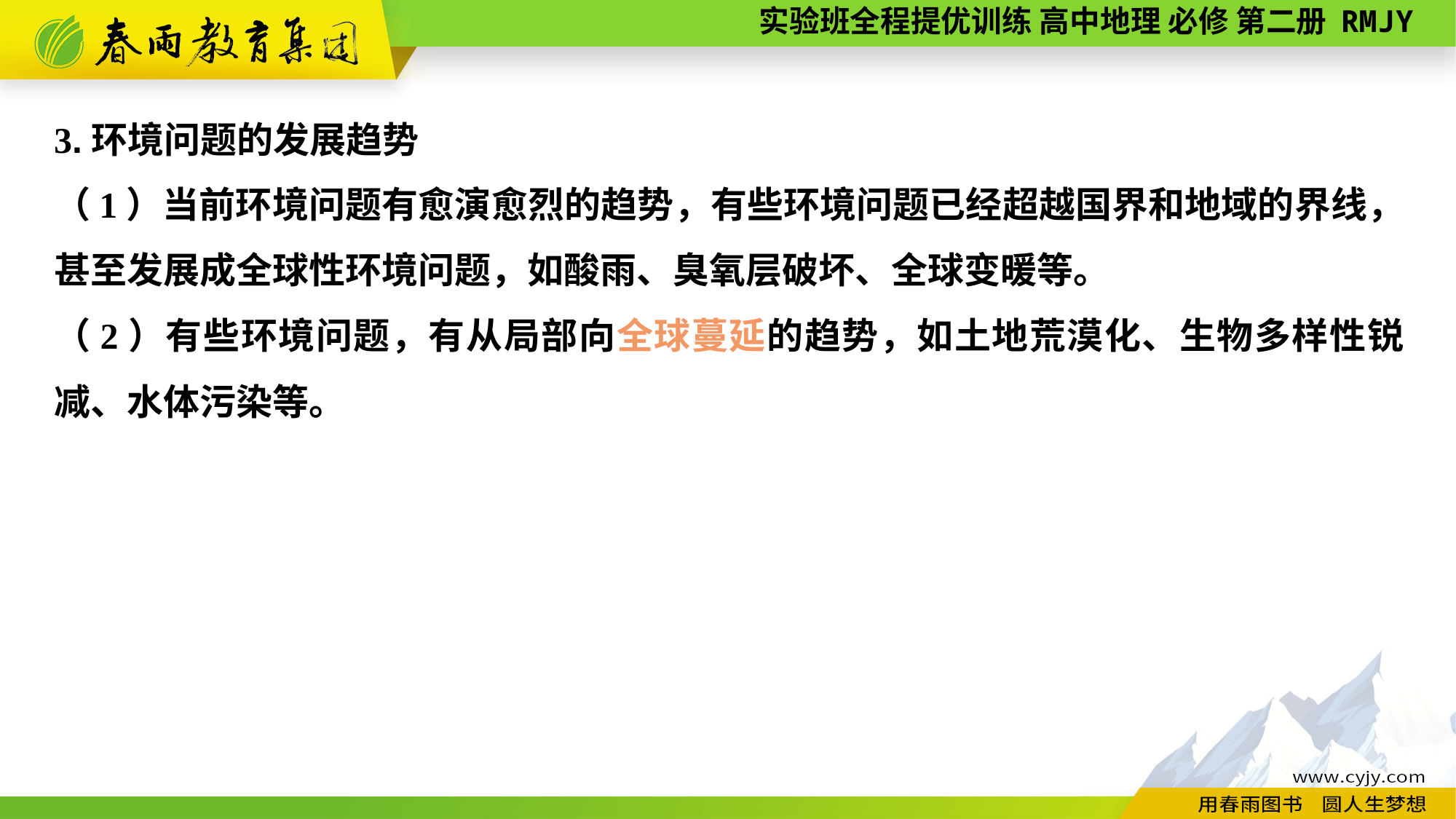

3.环境问题的发展趋势
（1）当前环境问题有愈演愈烈的趋势，有些环境问题已经超越国界和地域的界线，甚至发展成全球性环境问题，如酸雨、臭氧层破坏、全球变暖等。
（2）有些环境问题，有从局部向全球蔓延的趋势，如土地荒漠化、生物多样性锐减、水体污染等。